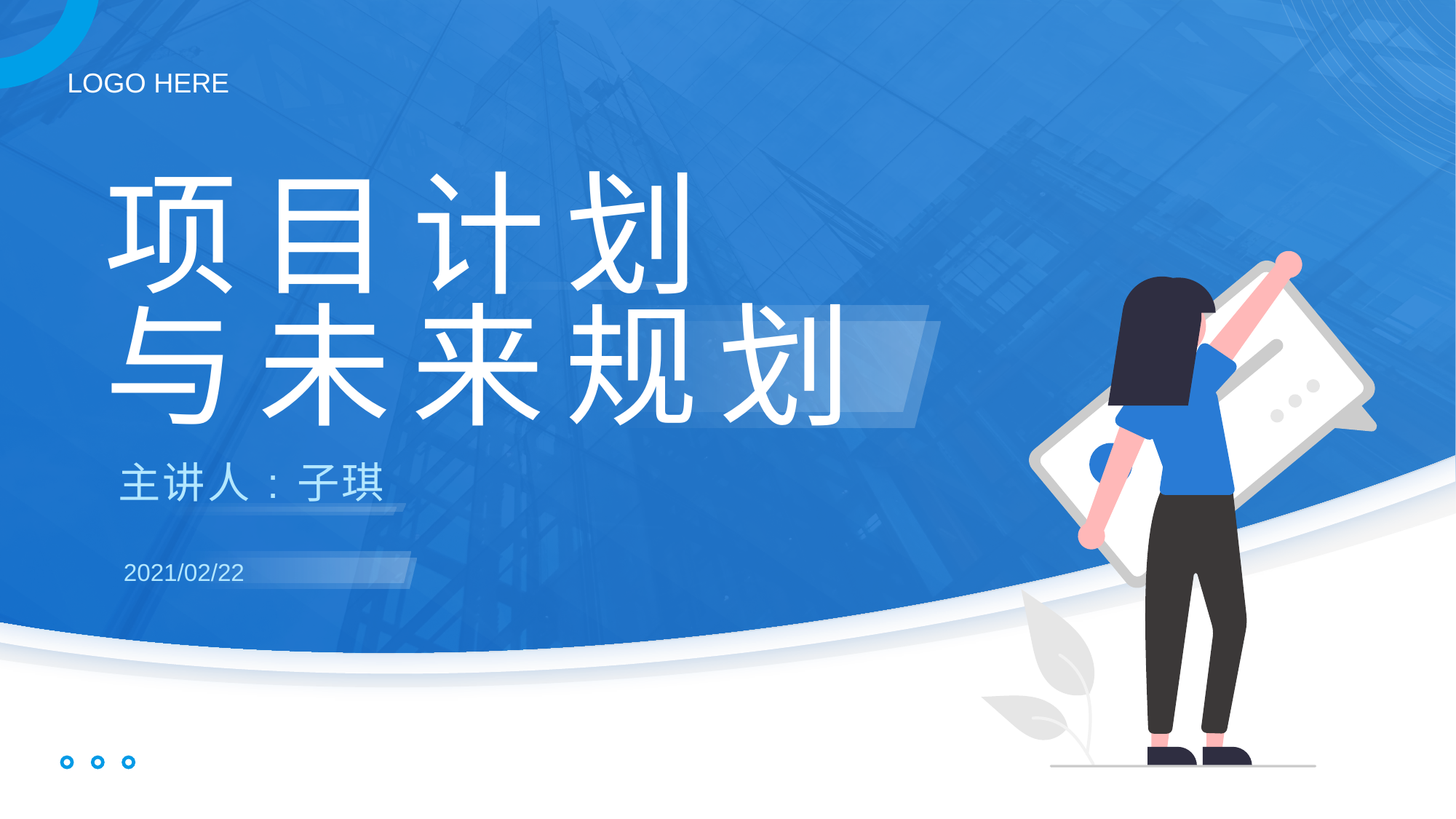

LOGO HERE
项
目
计
划
与
未
来
规
划

主
讲
人
:
子
琪

2021/02/22